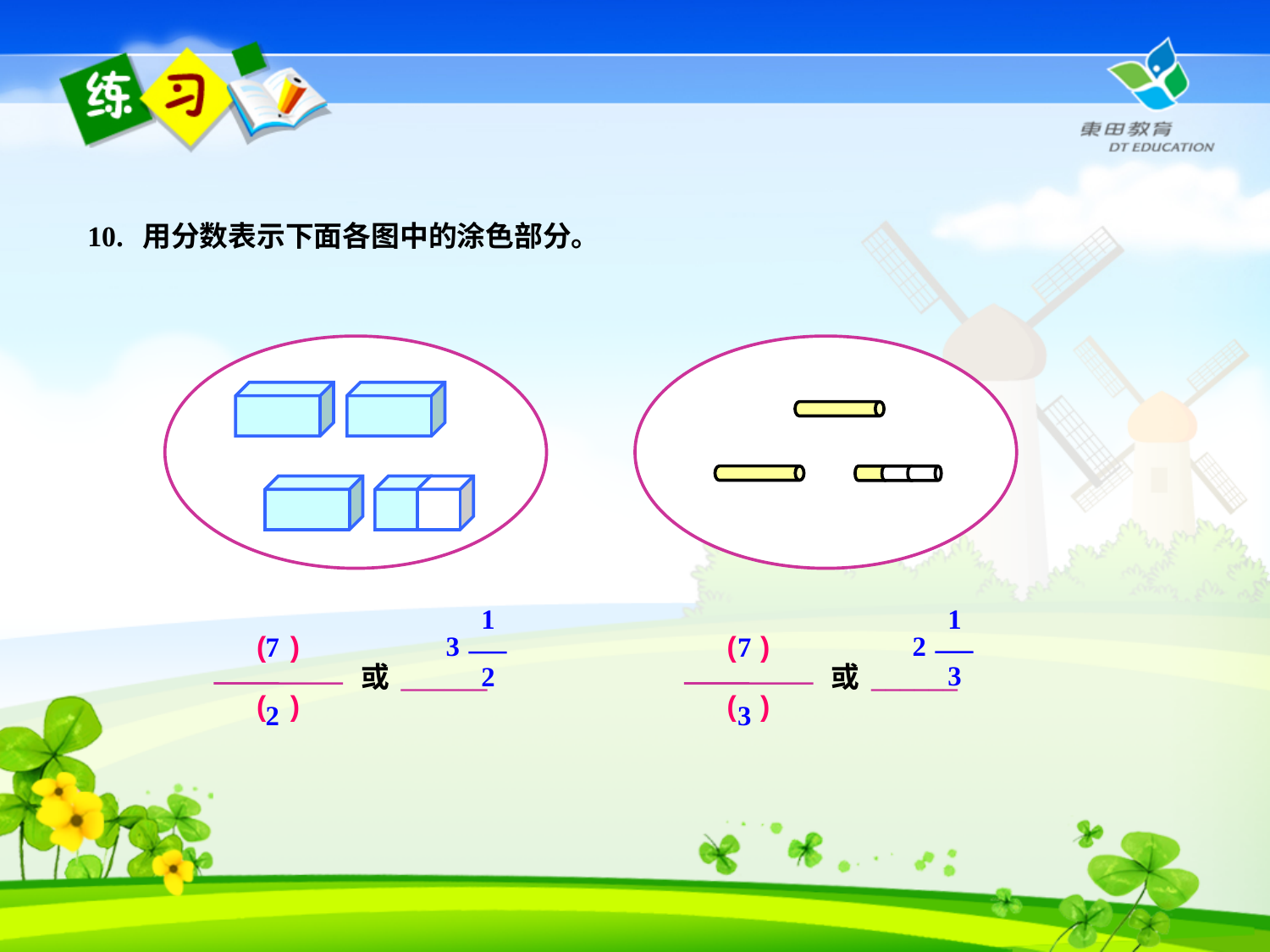

10. 用分数表示下面各图中的涂色部分。

1
3
2

1
2
3

7
2
7
3
(   )
(   )

(   )
(   )

或______
或______